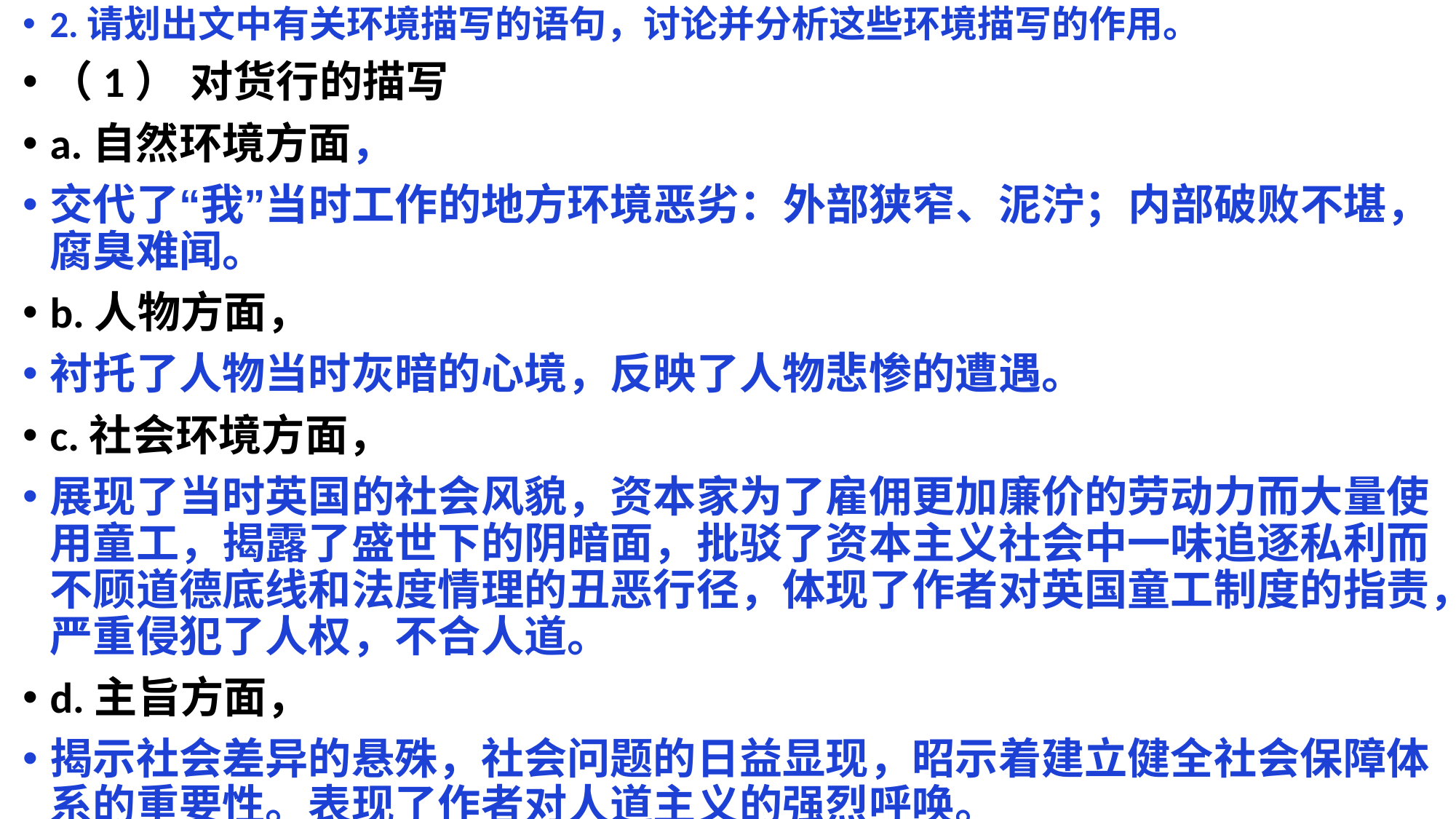

2.请划出文中有关环境描写的语句，讨论并分析这些环境描写的作用。
（1） 对货行的描写
a.自然环境方面，
交代了“我”当时工作的地方环境恶劣：外部狭窄、泥泞；内部破败不堪，腐臭难闻。
b.人物方面，
衬托了人物当时灰暗的心境，反映了人物悲惨的遭遇。
c.社会环境方面，
展现了当时英国的社会风貌，资本家为了雇佣更加廉价的劳动力而大量使用童工，揭露了盛世下的阴暗面，批驳了资本主义社会中一味追逐私利而不顾道德底线和法度情理的丑恶行径，体现了作者对英国童工制度的指责，严重侵犯了人权，不合人道。
d.主旨方面，
揭示社会差异的悬殊，社会问题的日益显现，昭示着建立健全社会保障体系的重要性。表现了作者对人道主义的强烈呼唤。